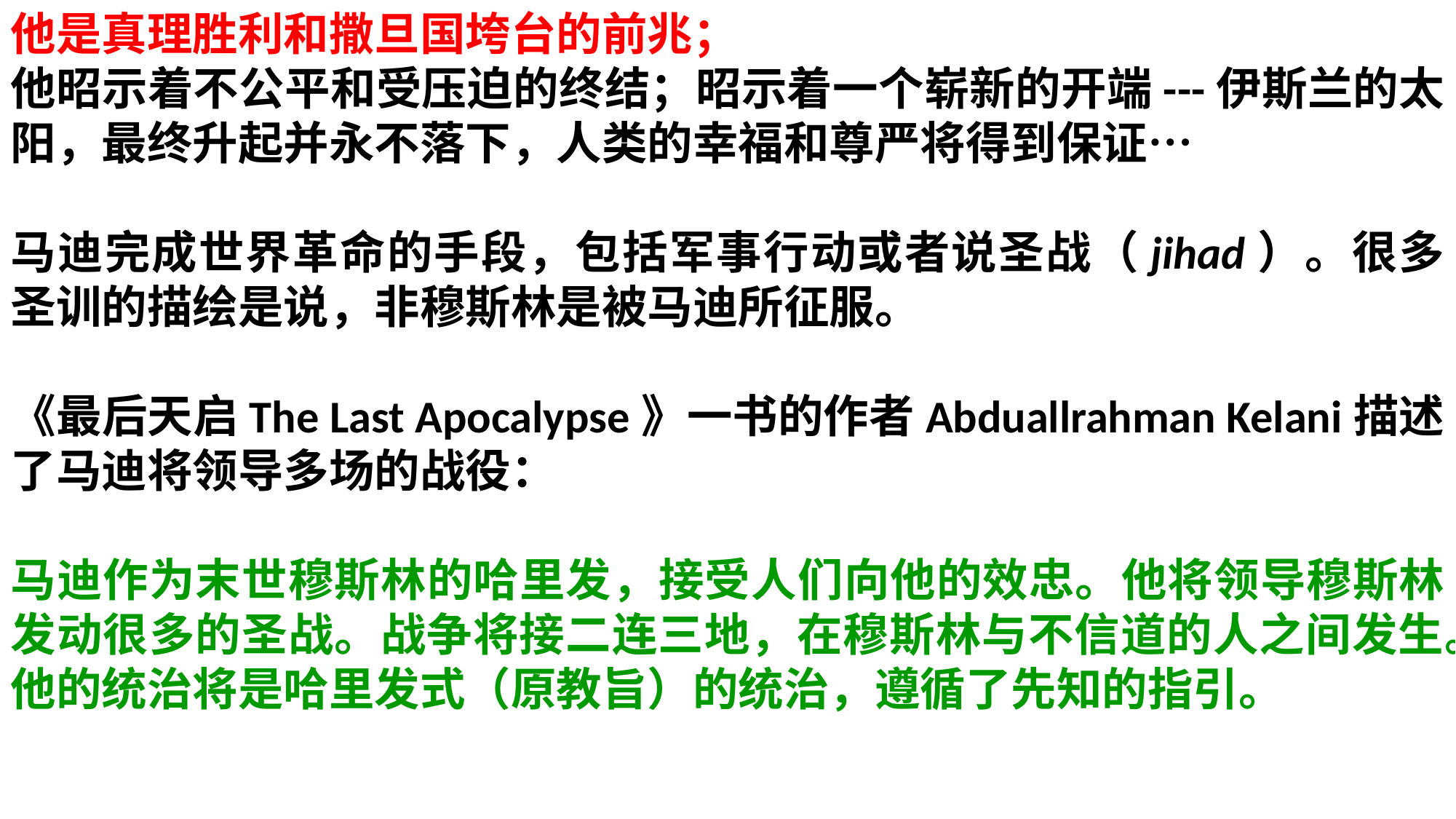

他是真理胜利和撒旦国垮台的前兆；
他昭示着不公平和受压迫的终结；昭示着一个崭新的开端---伊斯兰的太阳，最终升起并永不落下，人类的幸福和尊严将得到保证…

马迪完成世界革命的手段，包括军事行动或者说圣战（jihad）。很多圣训的描绘是说，非穆斯林是被马迪所征服。

《最后天启The Last Apocalypse》一书的作者Abduallrahman Kelani描述了马迪将领导多场的战役：

马迪作为末世穆斯林的哈里发，接受人们向他的效忠。他将领导穆斯林发动很多的圣战。战争将接二连三地，在穆斯林与不信道的人之间发生。他的统治将是哈里发式（原教旨）的统治，遵循了先知的指引。